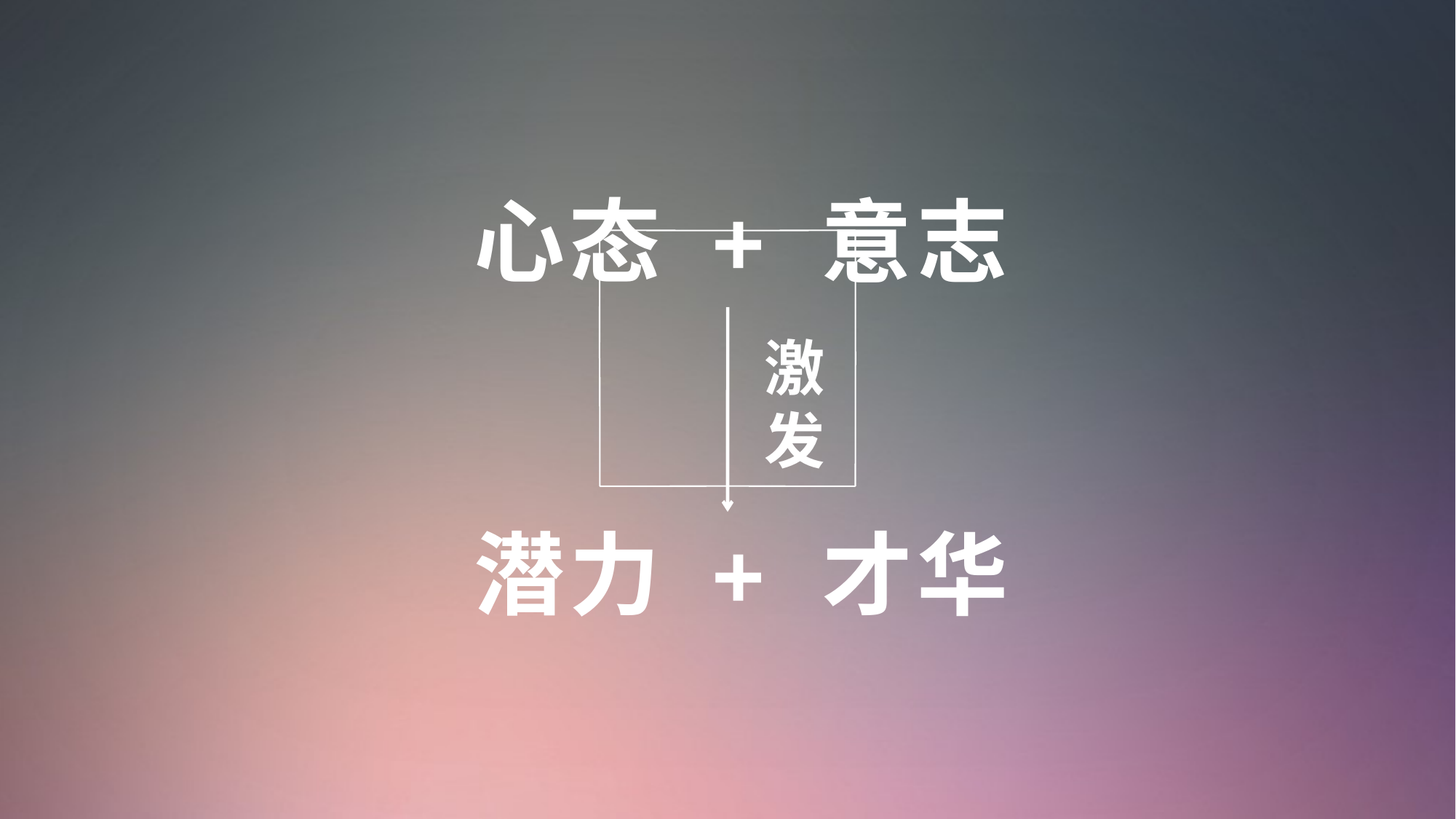

心态 + 意志
激
发
潜力 + 才华